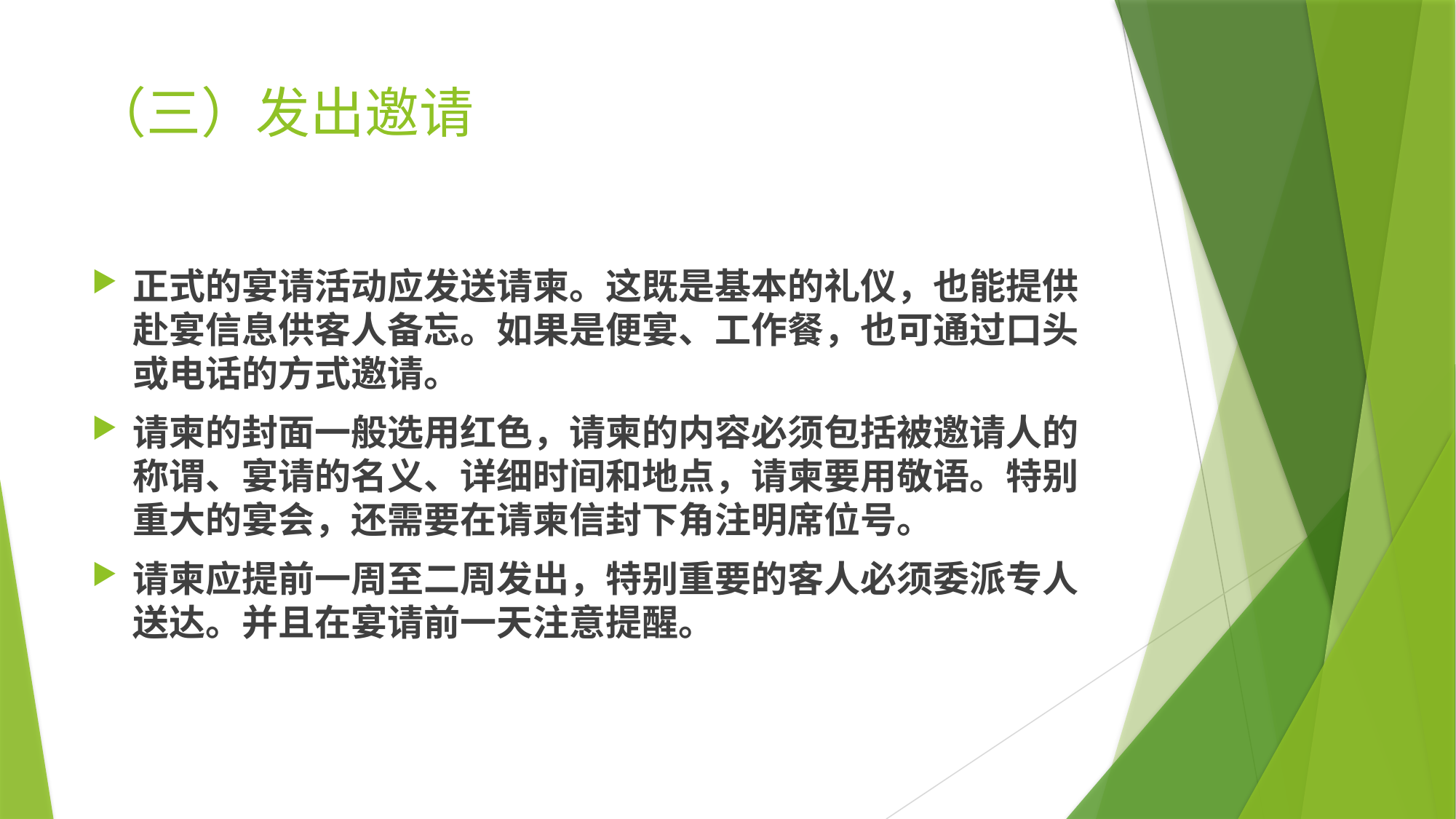

# （三）发出邀请
正式的宴请活动应发送请柬。这既是基本的礼仪，也能提供赴宴信息供客人备忘。如果是便宴、工作餐，也可通过口头或电话的方式邀请。
请柬的封面一般选用红色，请柬的内容必须包括被邀请人的称谓、宴请的名义、详细时间和地点，请柬要用敬语。特别重大的宴会，还需要在请柬信封下角注明席位号。
请柬应提前一周至二周发出，特别重要的客人必须委派专人送达。并且在宴请前一天注意提醒。